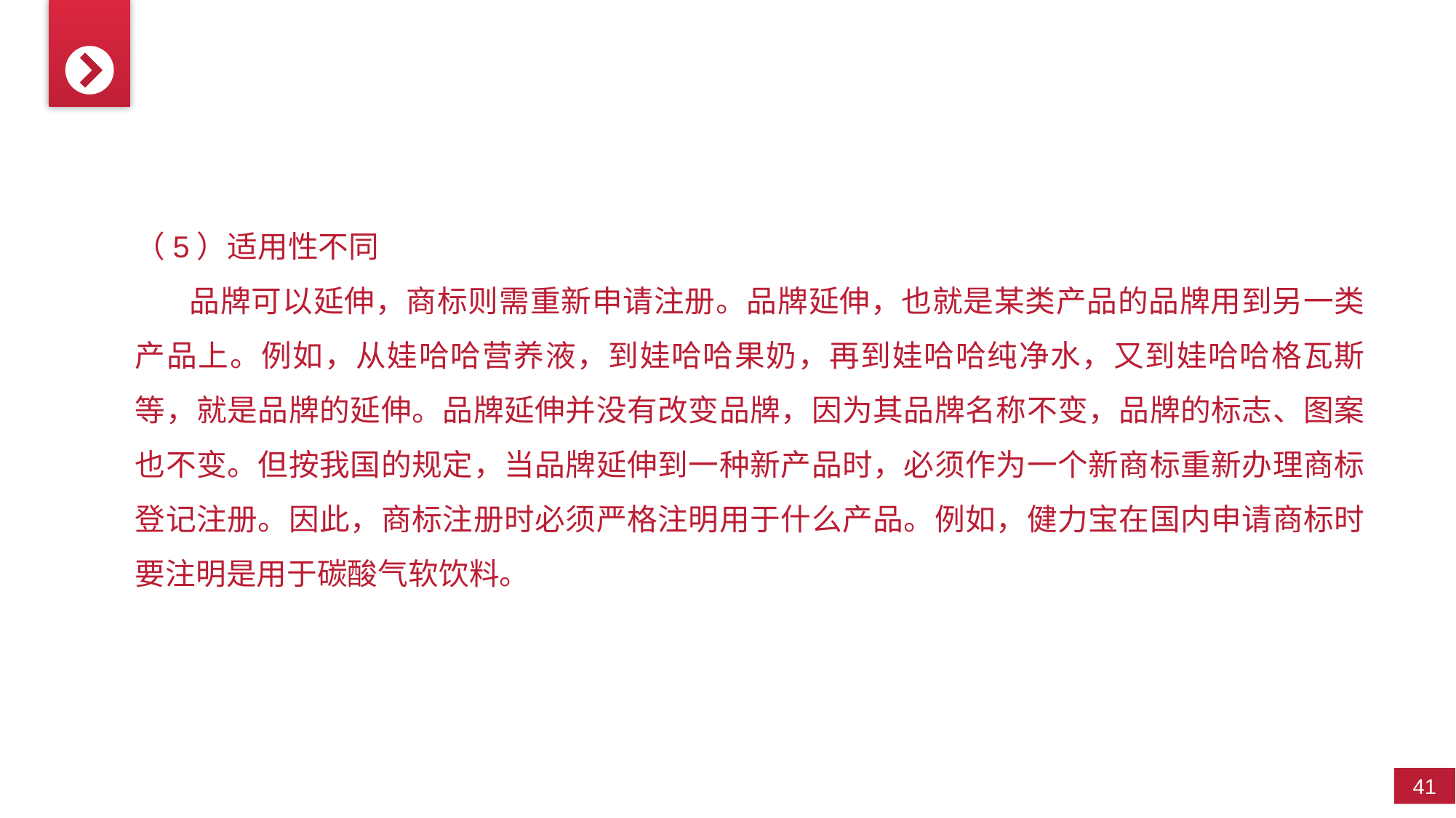

（5）适用性不同品牌可以延伸，商标则需重新申请注册。品牌延伸，也就是某类产品的品牌用到另一类产品上。例如，从娃哈哈营养液，到娃哈哈果奶，再到娃哈哈纯净水，又到娃哈哈格瓦斯等，就是品牌的延伸。品牌延伸并没有改变品牌，因为其品牌名称不变，品牌的标志、图案也不变。但按我国的规定，当品牌延伸到一种新产品时，必须作为一个新商标重新办理商标登记注册。因此，商标注册时必须严格注明用于什么产品。例如，健力宝在国内申请商标时要注明是用于碳酸气软饮料。